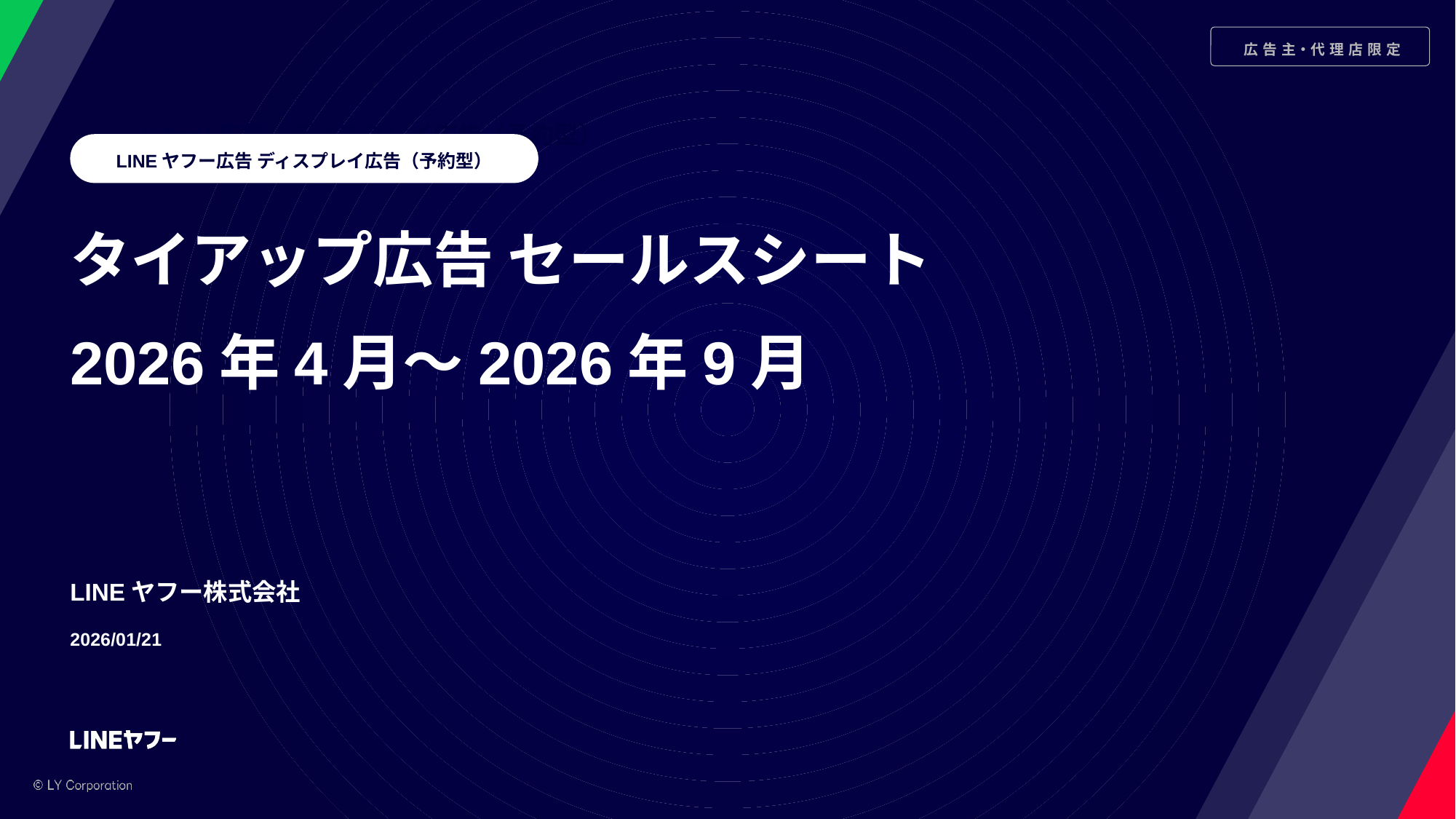

LINEヤフー広告 ディスプレイ広告（予約型）
タイアップ広告 セールスシート
2026年4月～2026年9月
LINEヤフー株式会社
2026/01/21